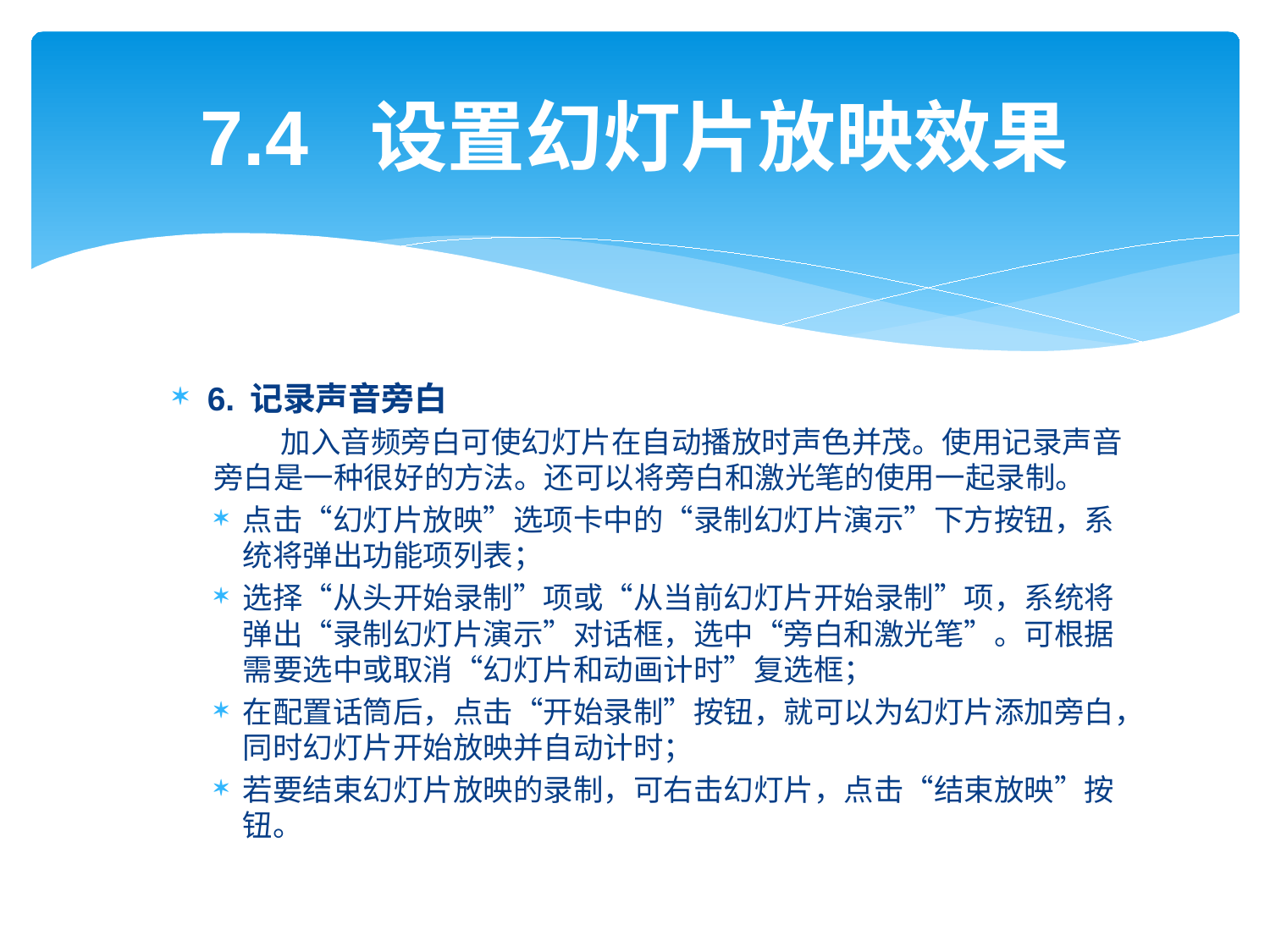

# 7.4  设置幻灯片放映效果
6. 记录声音旁白
         加入音频旁白可使幻灯片在自动播放时声色并茂。使用记录声音旁白是一种很好的方法。还可以将旁白和激光笔的使用一起录制。
点击“幻灯片放映”选项卡中的“录制幻灯片演示”下方按钮，系统将弹出功能项列表；
选择“从头开始录制”项或“从当前幻灯片开始录制”项，系统将弹出“录制幻灯片演示”对话框，选中“旁白和激光笔”。可根据需要选中或取消“幻灯片和动画计时”复选框；
在配置话筒后，点击“开始录制”按钮，就可以为幻灯片添加旁白，同时幻灯片开始放映并自动计时；
若要结束幻灯片放映的录制，可右击幻灯片，点击“结束放映”按钮。